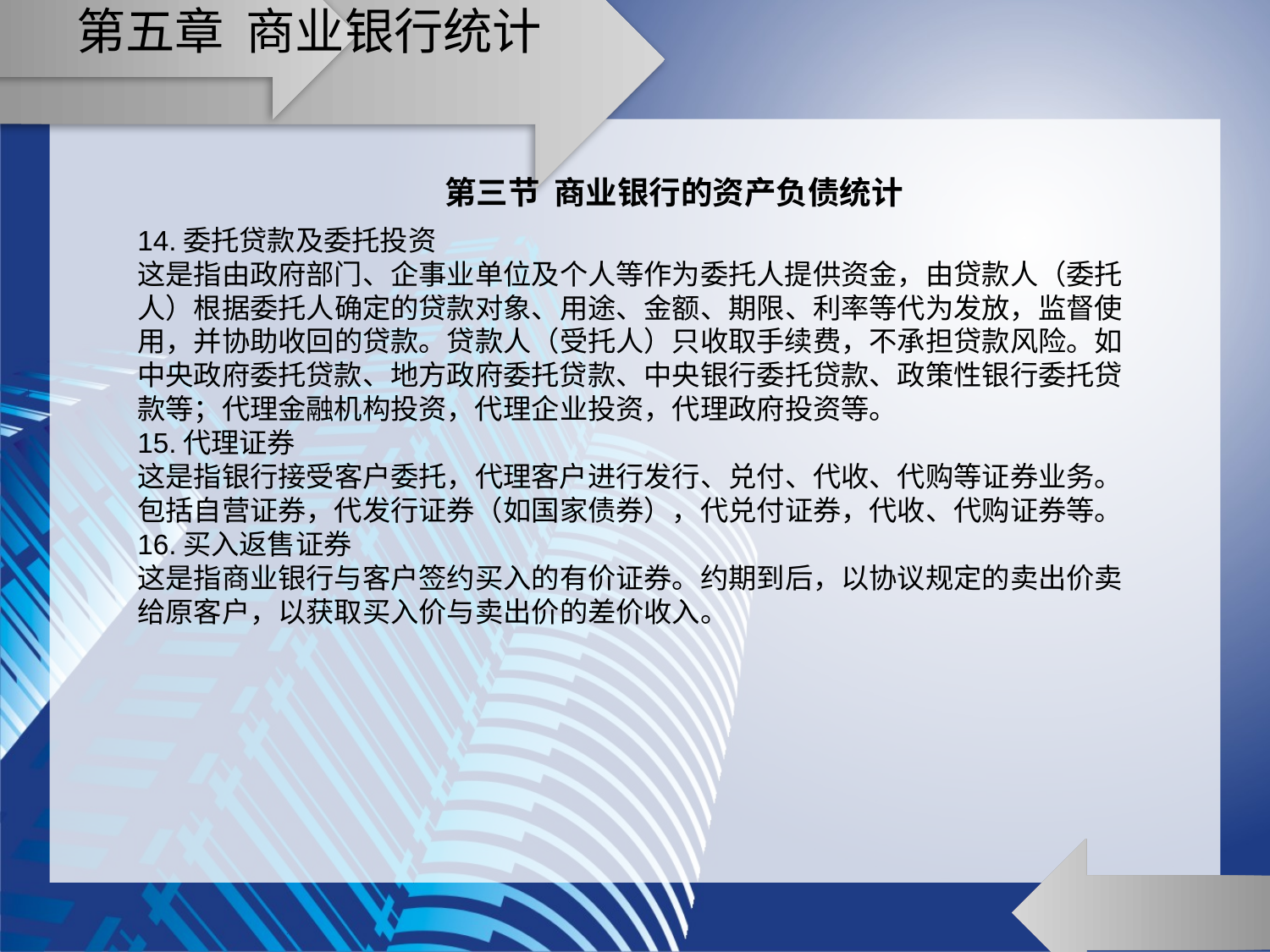

# 第五章  商业银行统计
第三节  商业银行的资产负债统计
14.委托贷款及委托投资
这是指由政府部门、企事业单位及个人等作为委托人提供资金，由贷款人（委托人）根据委托人确定的贷款对象、用途、金额、期限、利率等代为发放，监督使用，并协助收回的贷款。贷款人（受托人）只收取手续费，不承担贷款风险。如中央政府委托贷款、地方政府委托贷款、中央银行委托贷款、政策性银行委托贷款等；代理金融机构投资，代理企业投资，代理政府投资等。
15.代理证券
这是指银行接受客户委托，代理客户进行发行、兑付、代收、代购等证券业务。包括自营证券，代发行证券（如国家债券），代兑付证券，代收、代购证券等。
16.买入返售证券
这是指商业银行与客户签约买入的有价证券。约期到后，以协议规定的卖出价卖给原客户，以获取买入价与卖出价的差价收入。